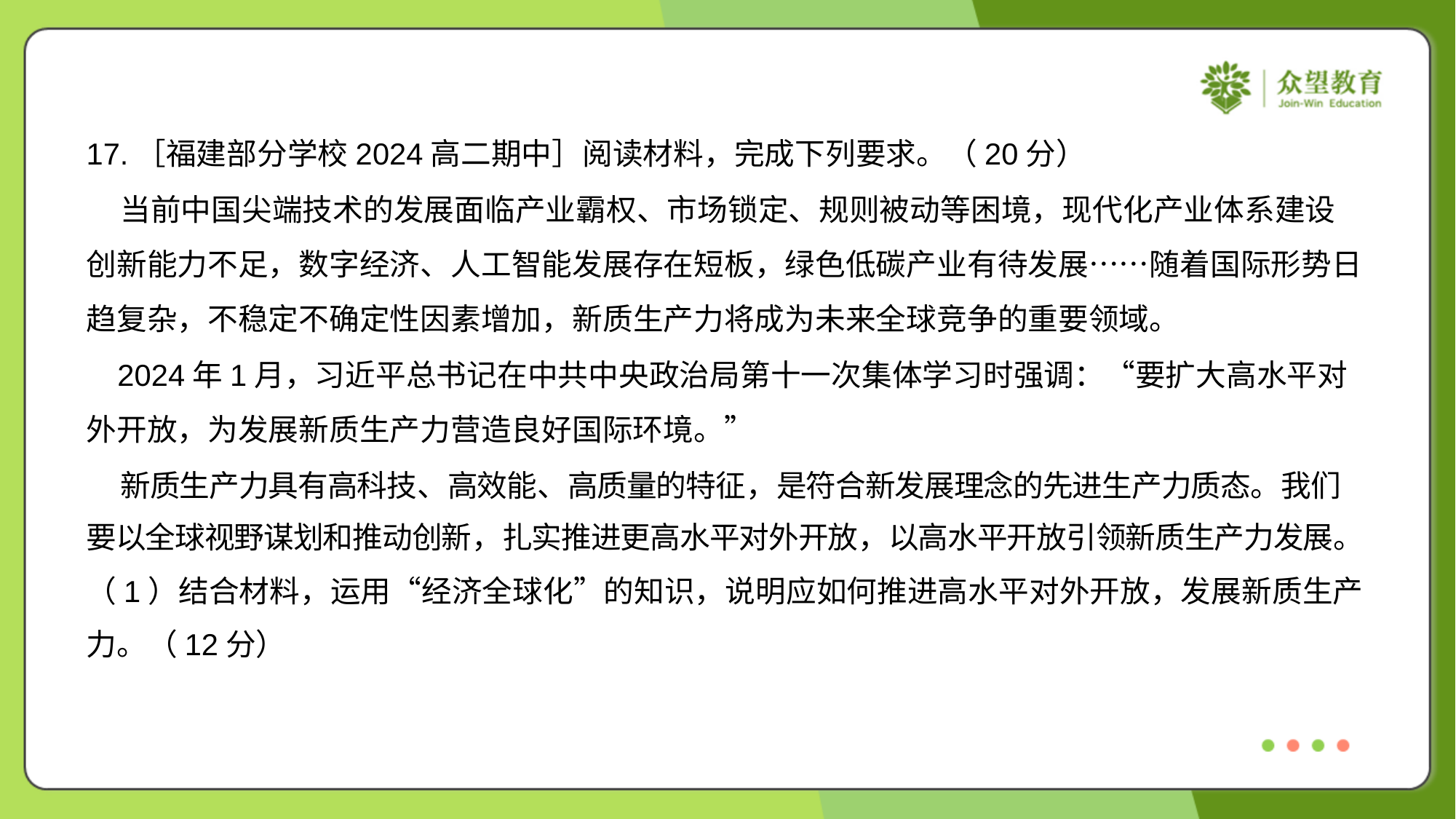

17.［福建部分学校2024高二期中］阅读材料，完成下列要求。（20分）
    当前中国尖端技术的发展面临产业霸权、市场锁定、规则被动等困境，现代化产业体系建设
创新能力不足，数字经济、人工智能发展存在短板，绿色低碳产业有待发展……随着国际形势日
趋复杂，不稳定不确定性因素增加，新质生产力将成为未来全球竞争的重要领域。
    2024年1月，习近平总书记在中共中央政治局第十一次集体学习时强调：“要扩大高水平对
外开放，为发展新质生产力营造良好国际环境。”
    新质生产力具有高科技、高效能、高质量的特征，是符合新发展理念的先进生产力质态。我们
要以全球视野谋划和推动创新，扎实推进更高水平对外开放，以高水平开放引领新质生产力发展。
（1）结合材料，运用“经济全球化”的知识，说明应如何推进高水平对外开放，发展新质生产
力。（12分）